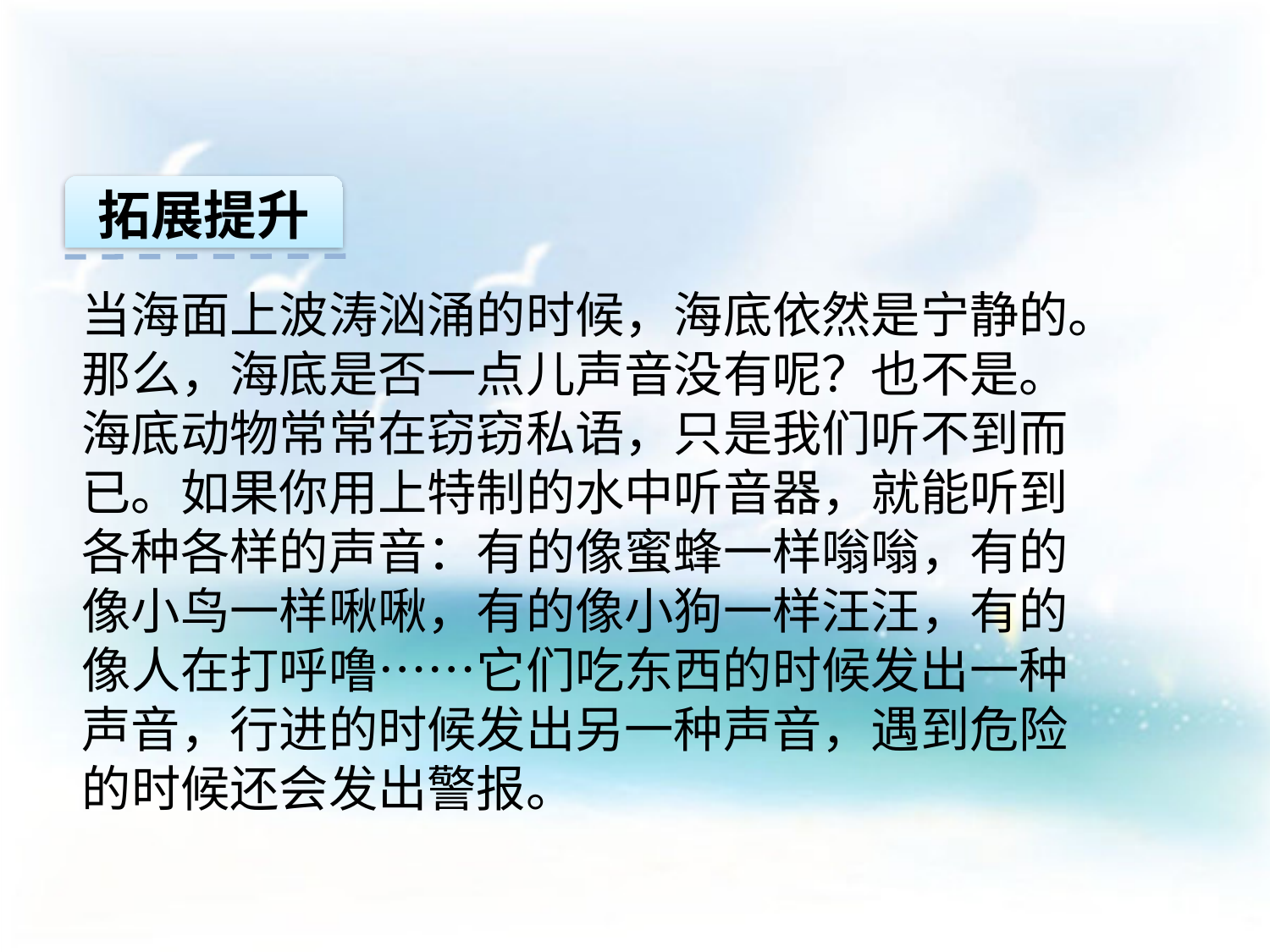

拓展提升
当海面上波涛汹涌的时候，海底依然是宁静的。那么，海底是否一点儿声音没有呢？也不是。海底动物常常在窃窃私语，只是我们听不到而已。如果你用上特制的水中听音器，就能听到各种各样的声音：有的像蜜蜂一样嗡嗡，有的像小鸟一样啾啾，有的像小狗一样汪汪，有的像人在打呼噜……它们吃东西的时候发出一种声音，行进的时候发出另一种声音，遇到危险的时候还会发出警报。